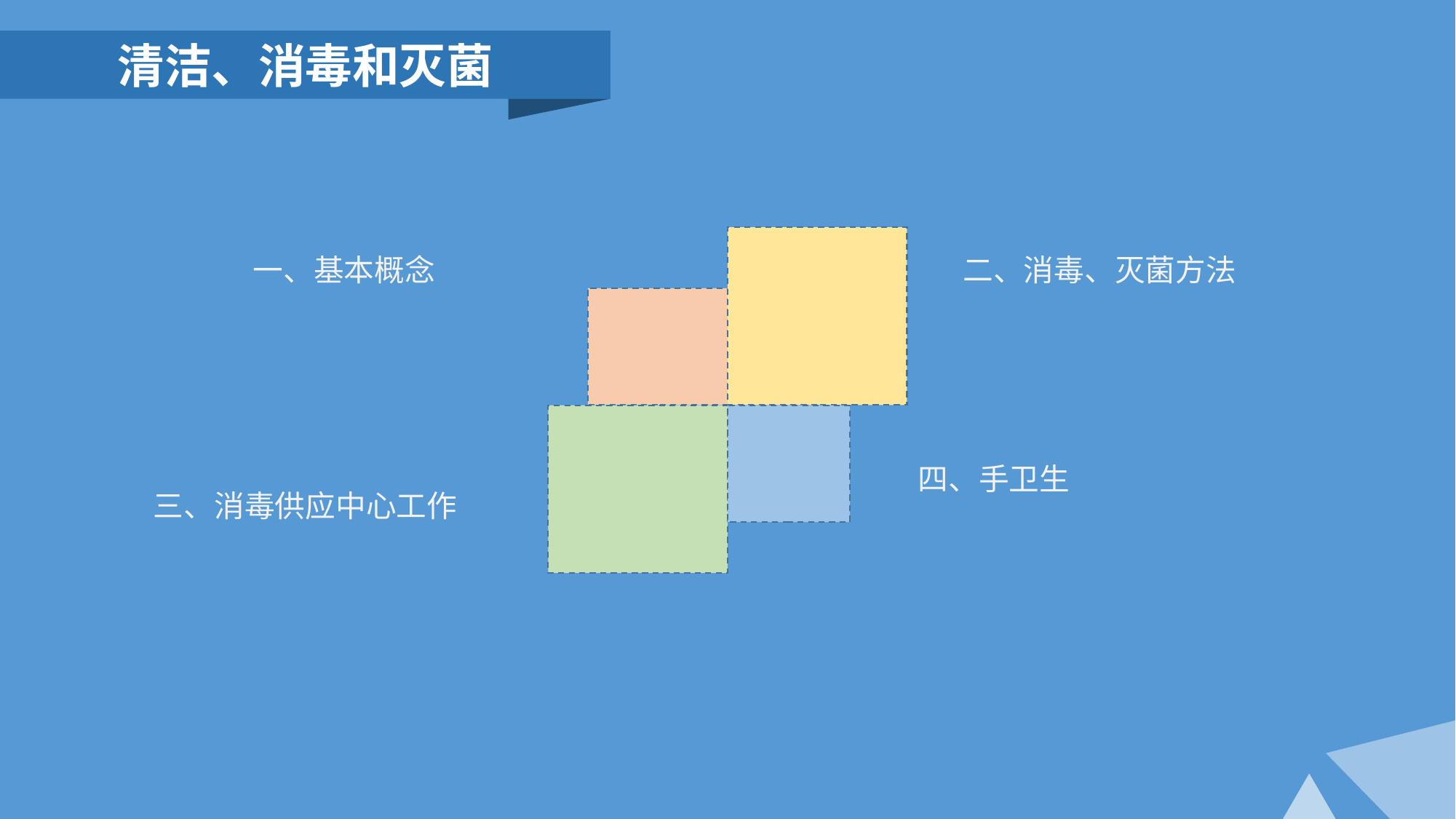

清洁、消毒和灭菌

一、基本概念
二、消毒、灭菌方法

四、手卫生
三、消毒供应中心工作